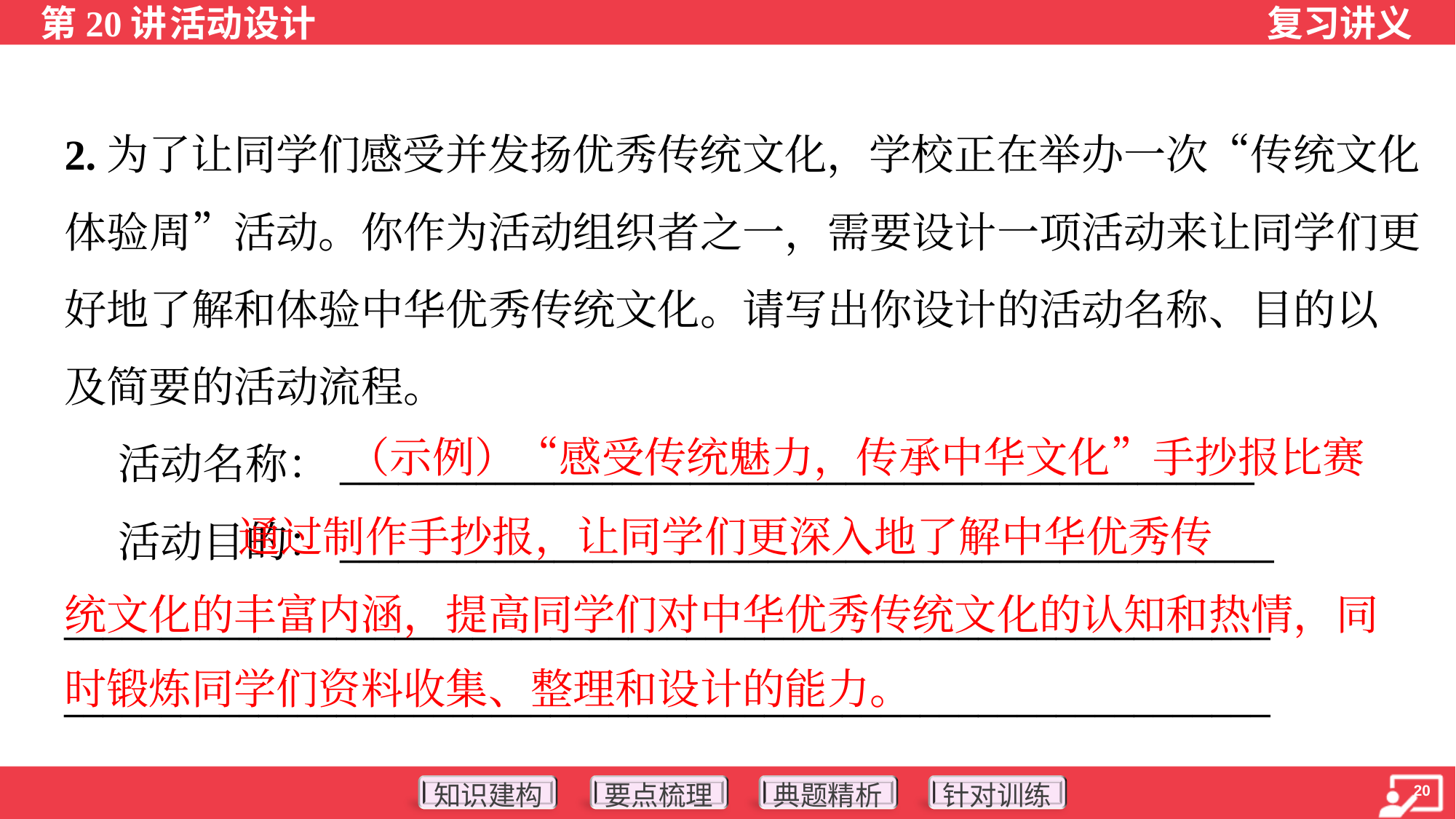

2.为了让同学们感受并发扬优秀传统文化，学校正在举办一次“传统文化
体验周”活动。你作为活动组织者之一，需要设计一项活动来让同学们更
好地了解和体验中华优秀传统文化。请写出你设计的活动名称、目的以
及简要的活动流程。
    活动名称：_______________________________________________
    活动目的：________________________________________________
______________________________________________________________
______________________________________________________________

（示例）“感受传统魅力，传承中华文化”手抄报比赛
               通过制作手抄报，让同学们更深入地了解中华优秀传
统文化的丰富内涵，提高同学们对中华优秀传统文化的认知和热情，同
时锻炼同学们资料收集、整理和设计的能力。